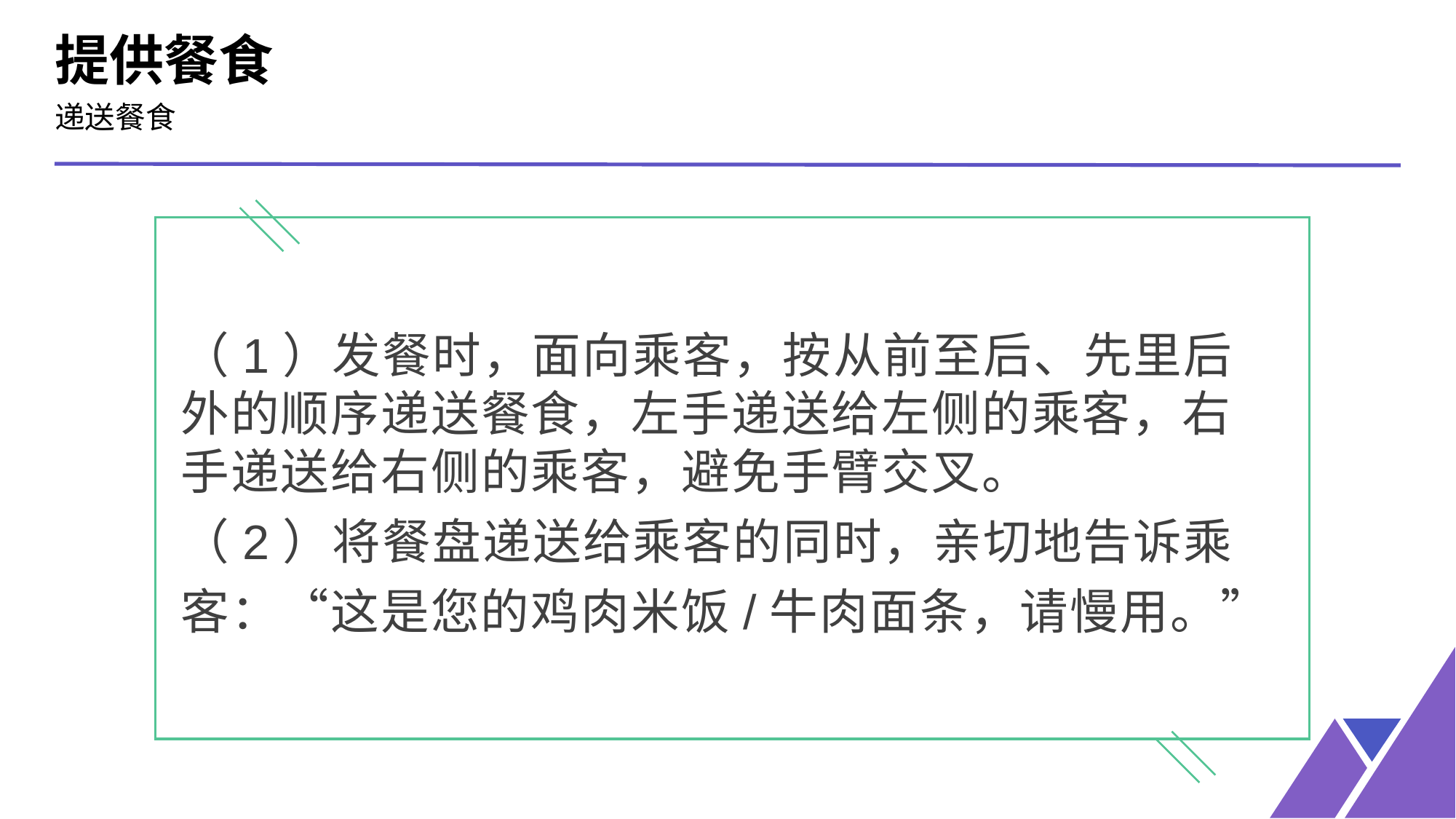

提供餐食
递送餐食

（1）发餐时，面向乘客，按从前至后、先里后外的顺序递送餐食，左手递送给左侧的乘客，右手递送给右侧的乘客，避免手臂交叉。
（2）将餐盘递送给乘客的同时，亲切地告诉乘客：“这是您的鸡肉米饭/牛肉面条，请慢用。”